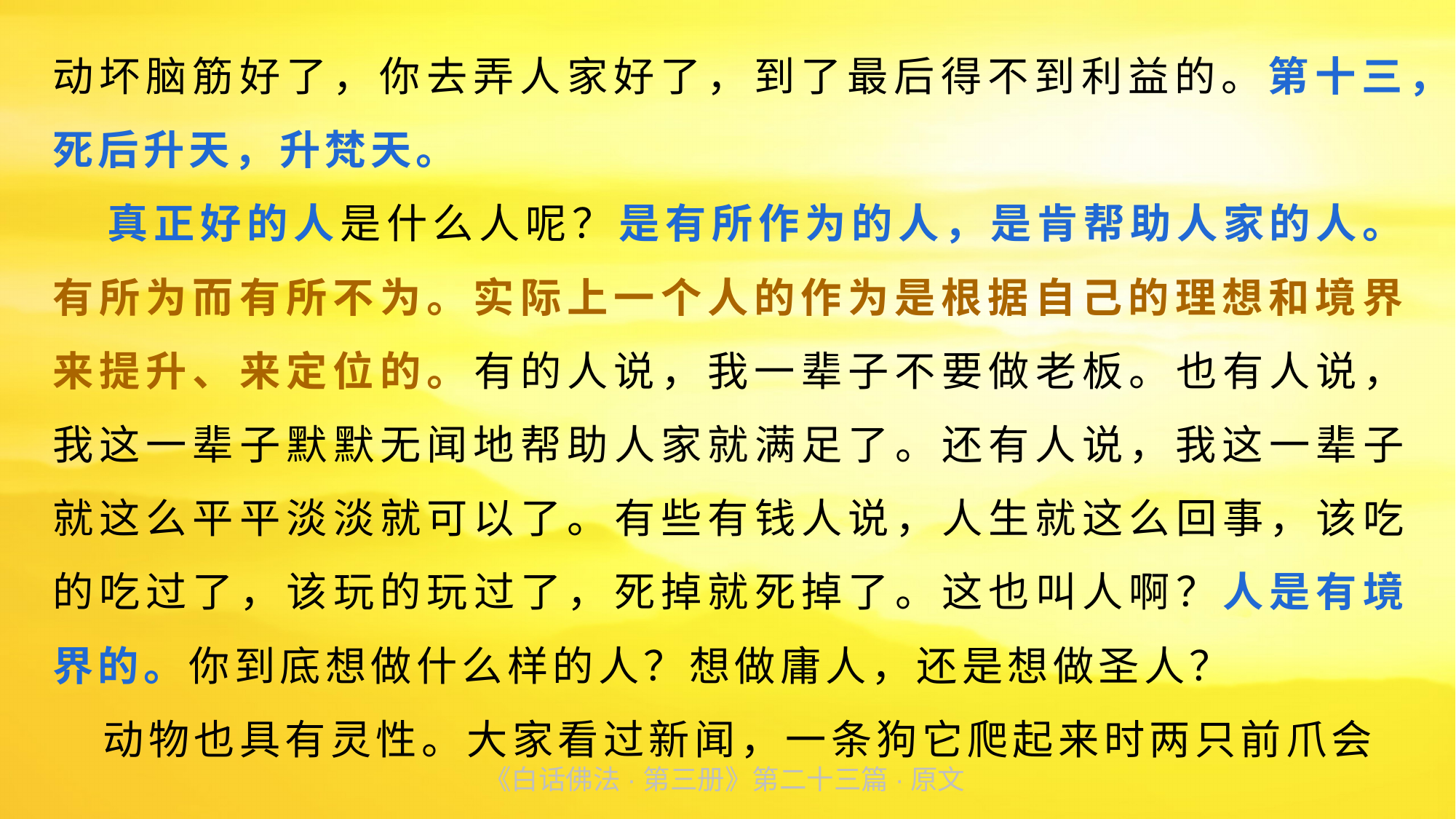

动坏脑筋好了，你去弄人家好了，到了最后得不到利益的。第十三，死后升天，升梵天。
   真正好的人是什么人呢？是有所作为的人，是肯帮助人家的人。有所为而有所不为。实际上一个人的作为是根据自己的理想和境界来提升、来定位的。有的人说，我一辈子不要做老板。也有人说，我这一辈子默默无闻地帮助人家就满足了。还有人说，我这一辈子就这么平平淡淡就可以了。有些有钱人说，人生就这么回事，该吃的吃过了，该玩的玩过了，死掉就死掉了。这也叫人啊？人是有境界的。你到底想做什么样的人？想做庸人，还是想做圣人？
   动物也具有灵性。大家看过新闻，一条狗它爬起来时两只前爪会
《白话佛法·第三册》第二十三篇·原文